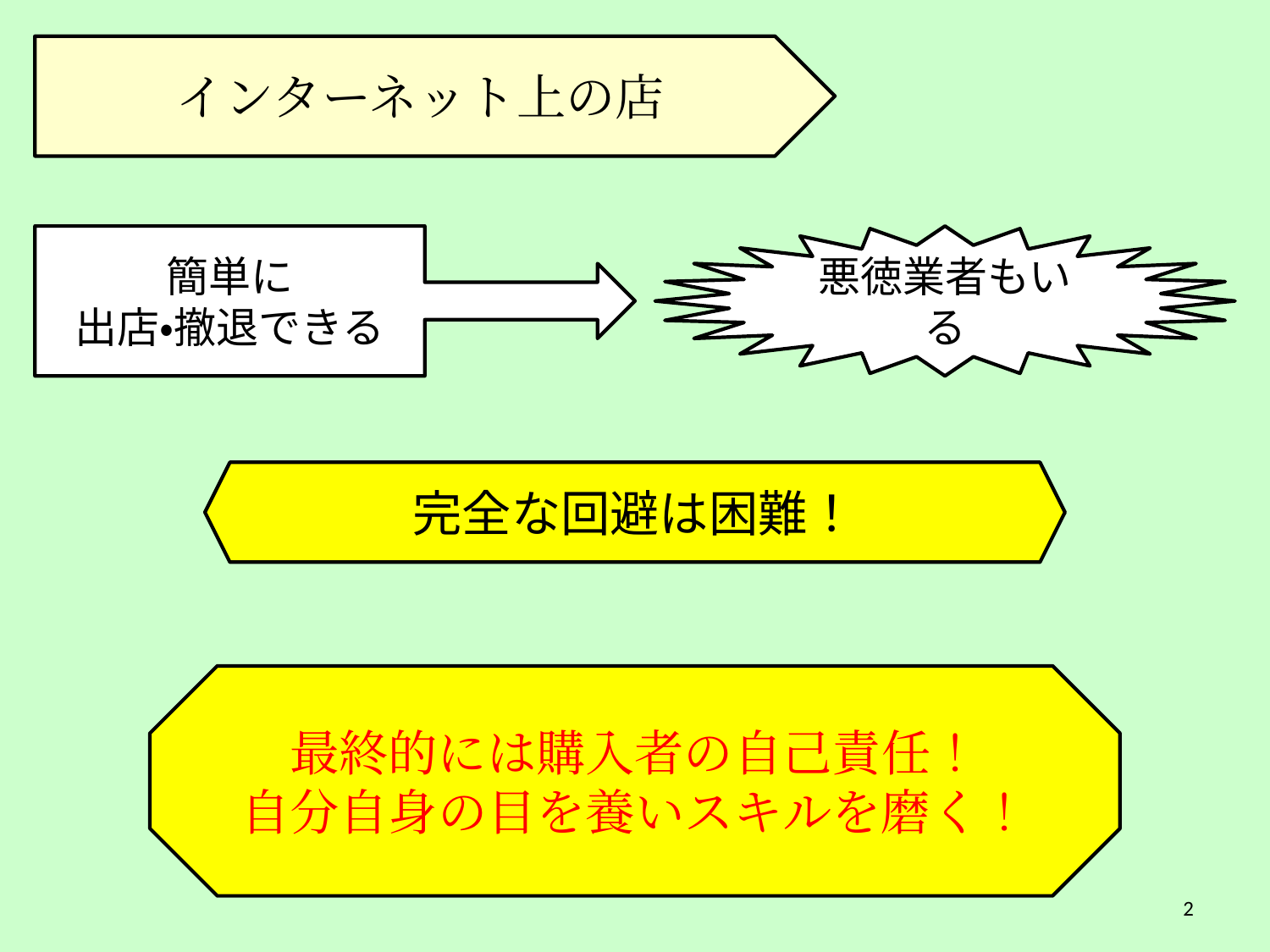

インターネット上の店
簡単に
出店・撤退できる
悪徳業者もいる
完全な回避は困難！
最終的には購入者の自己責任！
自分自身の目を養いスキルを磨く！
2